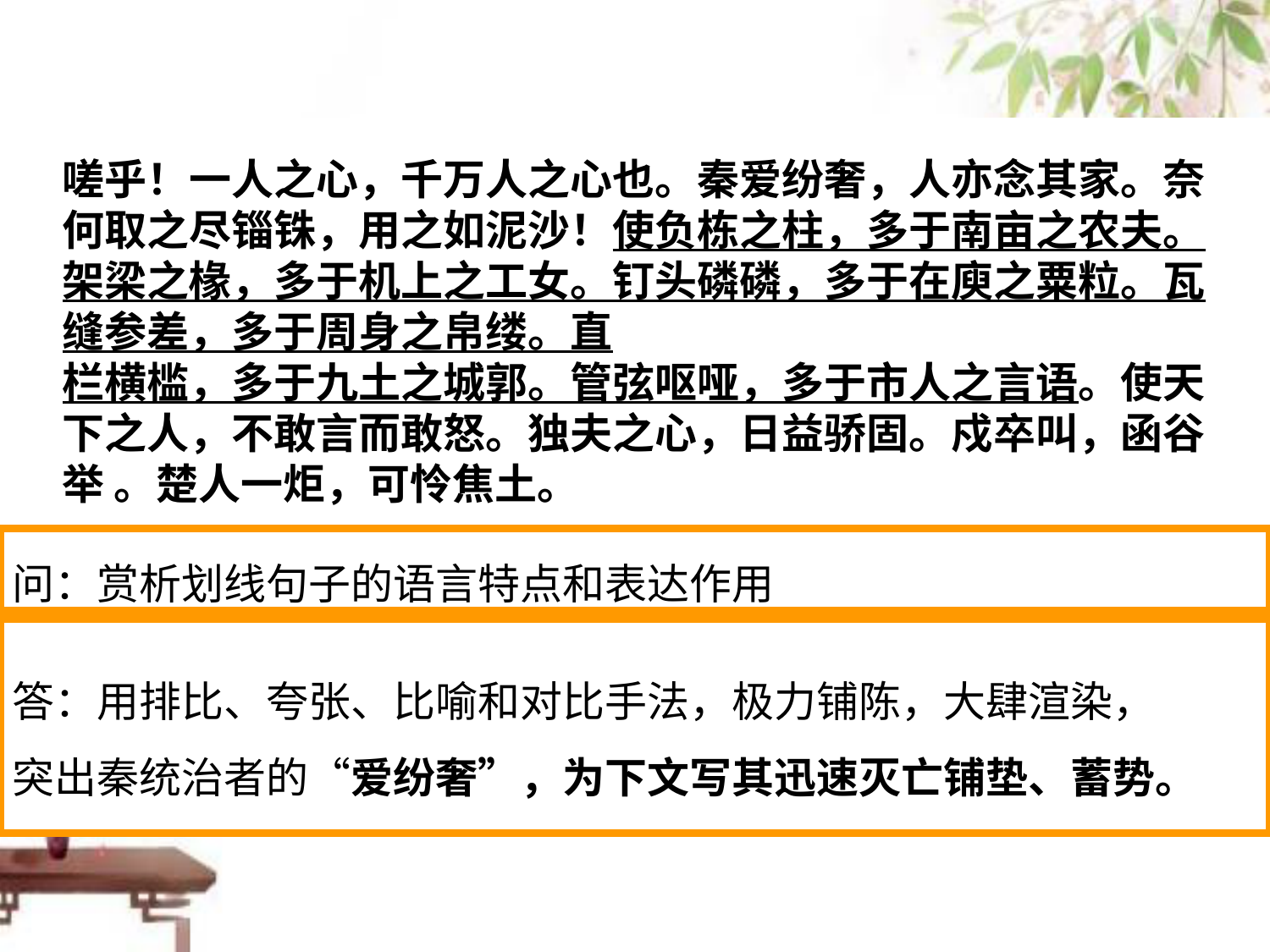

嗟乎！一人之心，千万人之心也。秦爱纷奢，人亦念其家。奈何取之尽锱铢，用之如泥沙！使负栋之柱，多于南亩之农夫。架梁之椽，多于机上之工女。钉头磷磷，多于在庾之粟粒。瓦缝参差，多于周身之帛缕。直
栏横槛，多于九土之城郭。管弦呕哑，多于市人之言语。使天下之人，不敢言而敢怒。独夫之心，日益骄固。戍卒叫，函谷举 。楚人一炬，可怜焦土。
  据说，当时此文获得了3000美元的最高奖金。
  你认为这可能吗？它的这一句话，包含了可供你
展开想象的许多内容？
思考: 这篇全世界最短的微型小说，是在一次主题
征文活动中出现的，猜猜看，那它可能是一次以什
么为主题的征文活动？
答:

问：赏析划线句子的语言特点和表达作用
答：用排比、夸张、比喻和对比手法，极力铺陈，大肆渲染，
突出秦统治者的“爱纷奢”，为下文写其迅速灭亡铺垫、蓄势。
环境问题